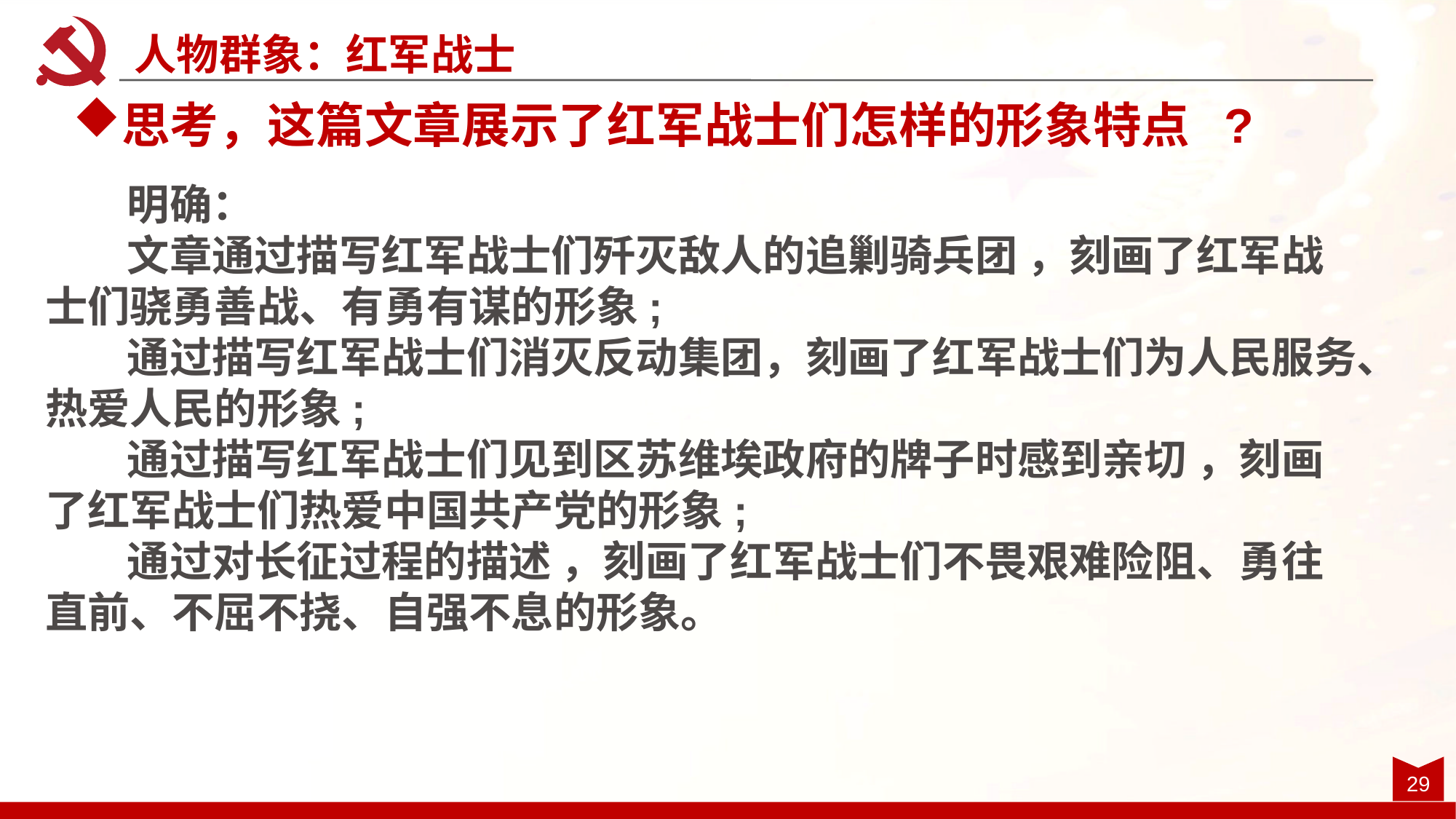

人物群象：红军战士

思考，这篇文章展示了红军战士们怎样的形象特点  ?
明确：
文章通过描写红军战士们歼灭敌人的追剿骑兵团 ，刻画了红军战士们骁勇善战、有勇有谋的形象;
通过描写红军战士们消灭反动集团，刻画了红军战士们为人民服务、热爱人民的形象;
通过描写红军战士们见到区苏维埃政府的牌子时感到亲切 ，刻画了红军战士们热爱中国共产党的形象;
通过对长征过程的描述 ，刻画了红军战士们不畏艰难险阻、勇往直前、不屈不挠、自强不息的形象。